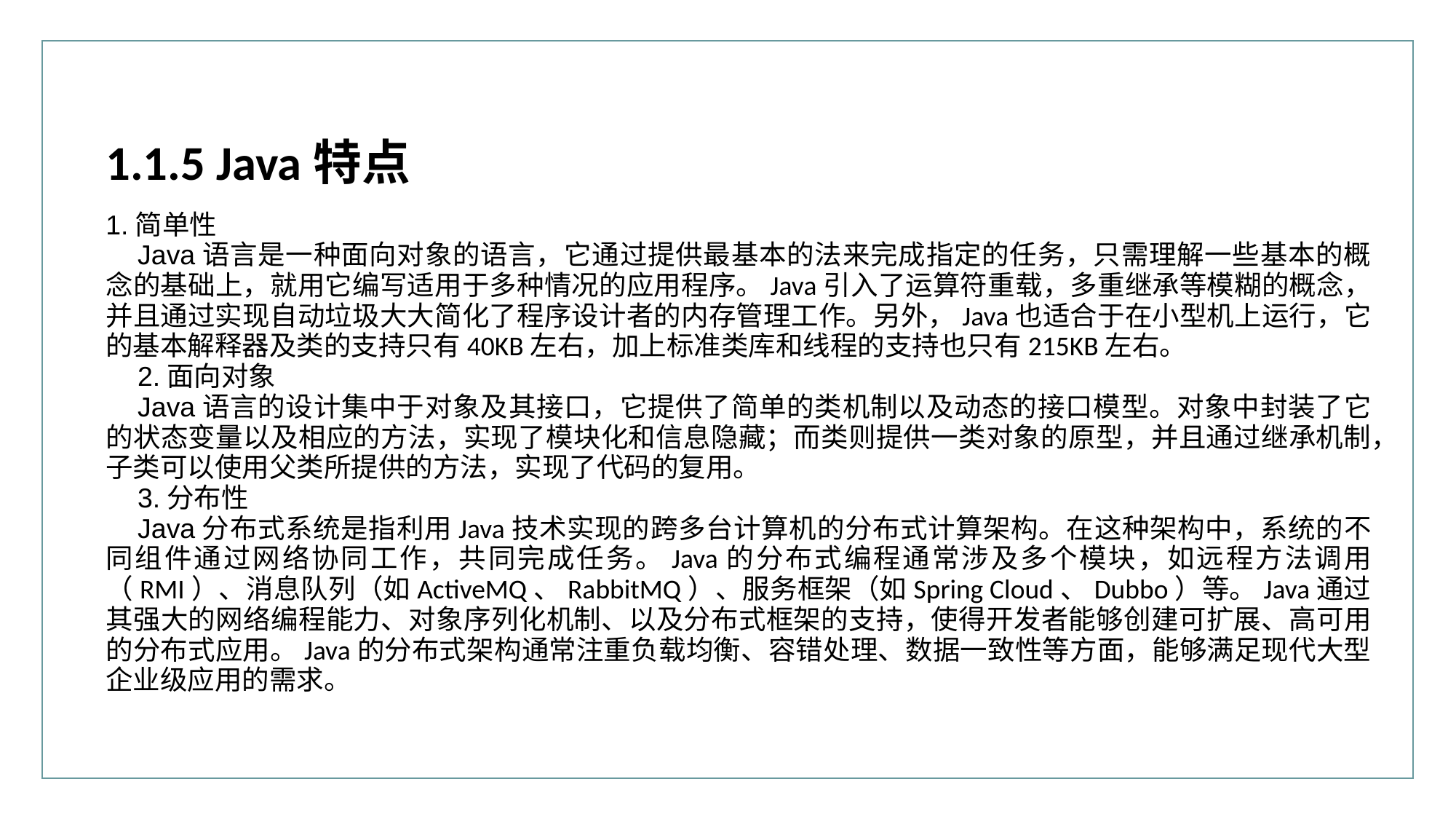

1.1.5 Java特点
1.简单性
Java语言是一种面向对象的语言，它通过提供最基本的法来完成指定的任务，只需理解一些基本的概念的基础上，就用它编写适用于多种情况的应用程序。Java引入了运算符重载，多重继承等模糊的概念，并且通过实现自动垃圾大大简化了程序设计者的内存管理工作。另外，Java也适合于在小型机上运行，它的基本解释器及类的支持只有40KB左右，加上标准类库和线程的支持也只有215KB左右。
2.面向对象
Java语言的设计集中于对象及其接口，它提供了简单的类机制以及动态的接口模型。对象中封装了它的状态变量以及相应的方法，实现了模块化和信息隐藏；而类则提供一类对象的原型，并且通过继承机制，子类可以使用父类所提供的方法，实现了代码的复用。
3.分布性
Java分布式系统是指利用Java技术实现的跨多台计算机的分布式计算架构。在这种架构中，系统的不同组件通过网络协同工作，共同完成任务。Java的分布式编程通常涉及多个模块，如远程方法调用（RMI）、消息队列（如ActiveMQ、RabbitMQ）、服务框架（如Spring Cloud、Dubbo）等。Java通过其强大的网络编程能力、对象序列化机制、以及分布式框架的支持，使得开发者能够创建可扩展、高可用的分布式应用。Java的分布式架构通常注重负载均衡、容错处理、数据一致性等方面，能够满足现代大型企业级应用的需求。